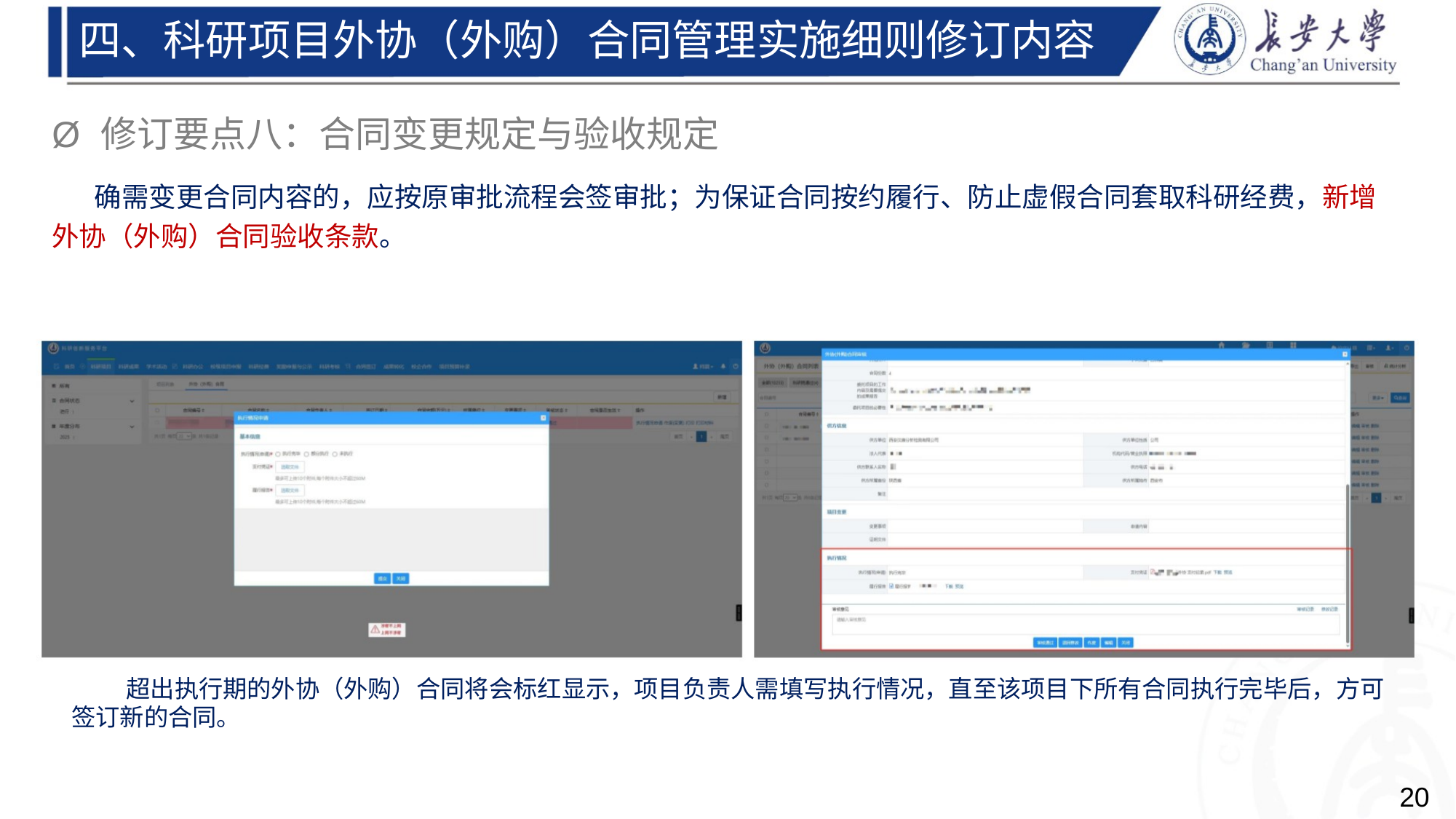

四、科研项目外协（外购）合同管理实施细则修订内容
Ø 修订要点八：合同变更规定与验收规定
确需变更合同内容的，应按原审批流程会签审批；为保证合同按约履行、防止虚假合同套取科研经费，新增
外协（外购）合同验收条款。
超出执行期的外协（外购）合同将会标红显示，项目负责人需填写执行情况，直至该项目下所有合同执行完毕后，方可
签订新的合同。
20